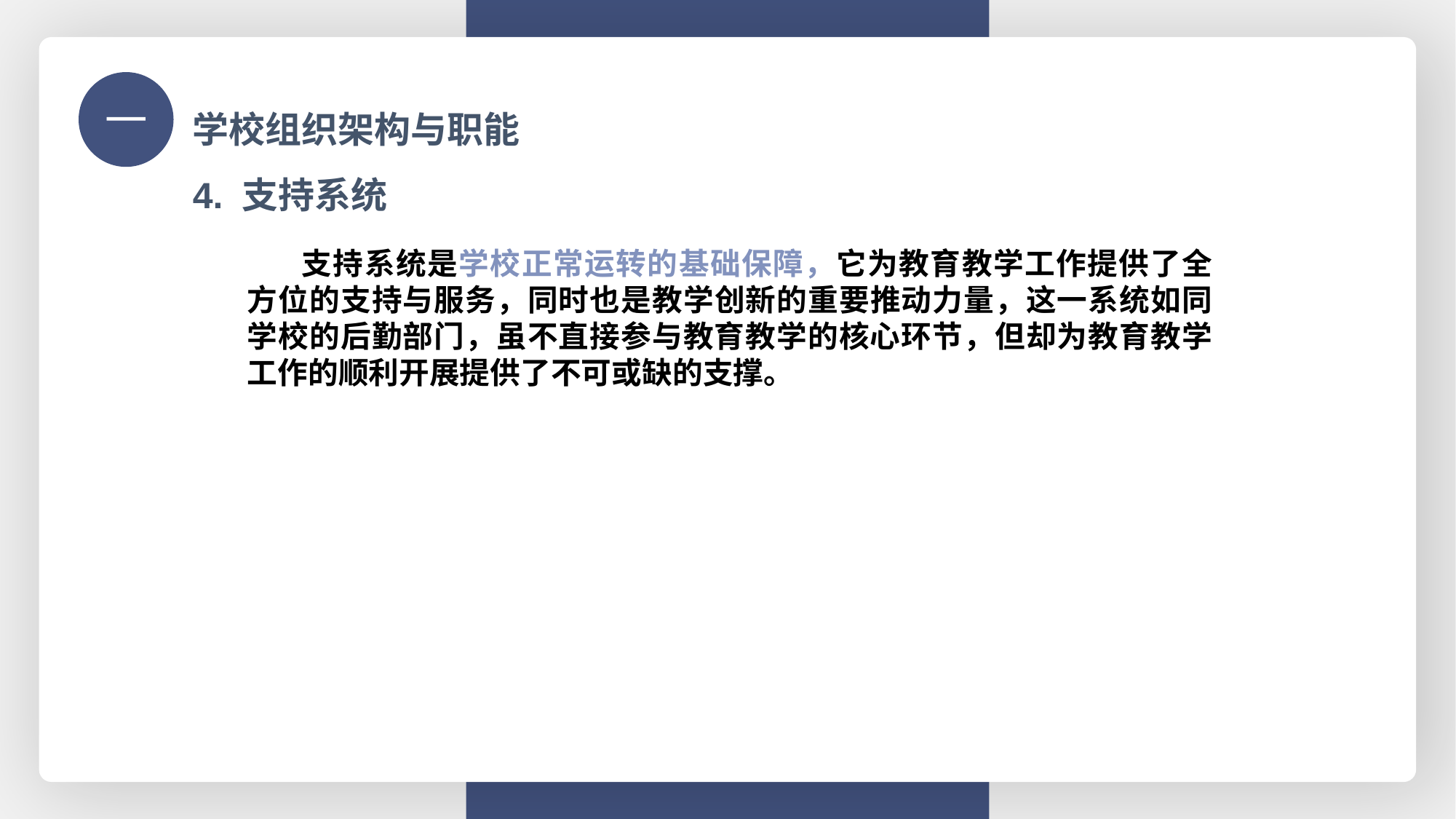

学校组织架构与职能
一
4. 支持系统
支持系统是学校正常运转的基础保障，它为教育教学工作提供了全方位的支持与服务，同时也是教学创新的重要推动力量，这一系统如同学校的后勤部门，虽不直接参与教育教学的核心环节，但却为教育教学工作的顺利开展提供了不可或缺的支撑。